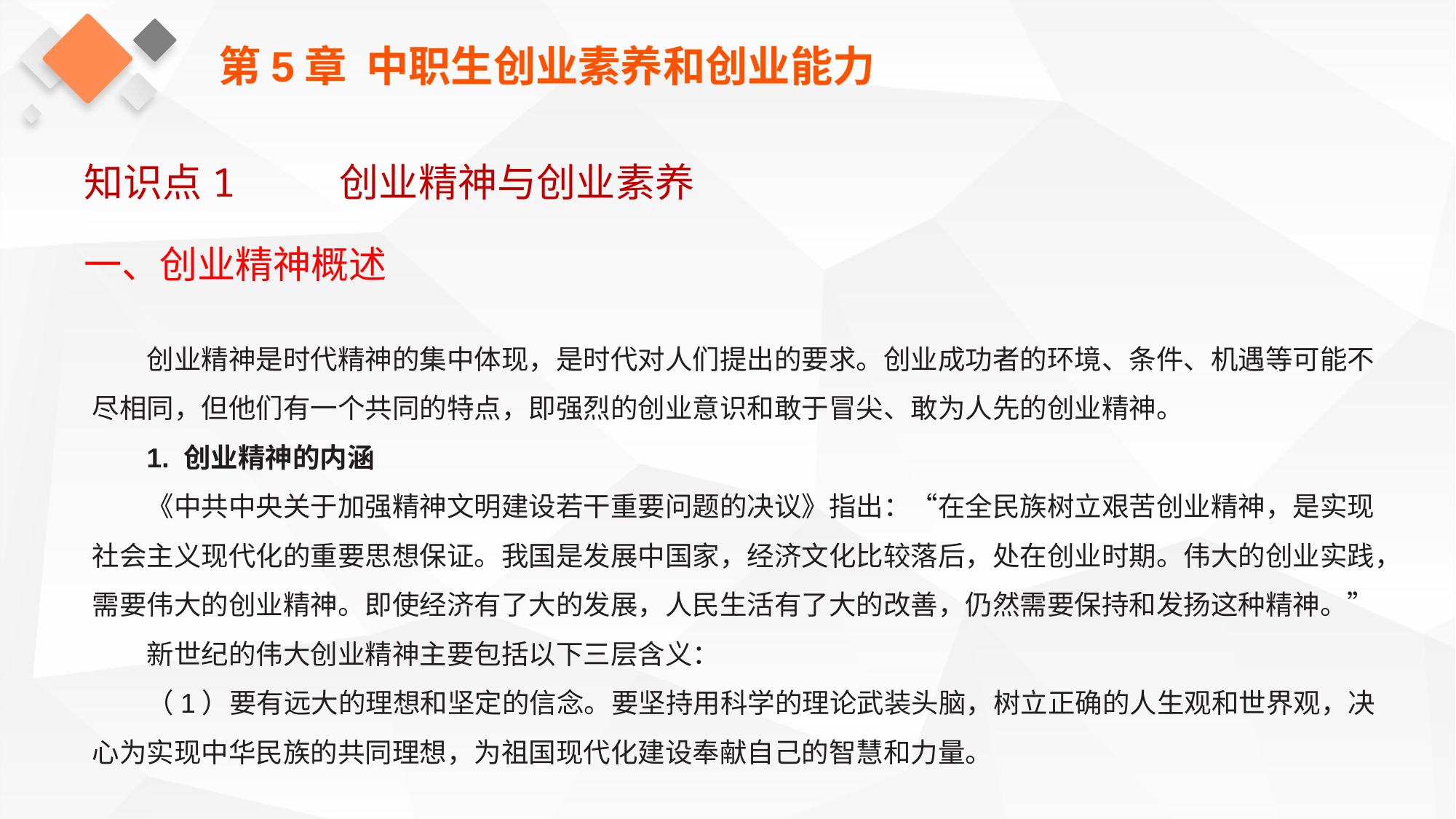

第5章  中职生创业素养和创业能力
知识点1    创业精神与创业素养
一、创业精神概述
创业精神是时代精神的集中体现，是时代对人们提出的要求。创业成功者的环境、条件、机遇等可能不尽相同，但他们有一个共同的特点，即强烈的创业意识和敢于冒尖、敢为人先的创业精神。
1. 创业精神的内涵
《中共中央关于加强精神文明建设若干重要问题的决议》指出：“在全民族树立艰苦创业精神，是实现社会主义现代化的重要思想保证。我国是发展中国家，经济文化比较落后，处在创业时期。伟大的创业实践，需要伟大的创业精神。即使经济有了大的发展，人民生活有了大的改善，仍然需要保持和发扬这种精神。”
新世纪的伟大创业精神主要包括以下三层含义：
（1）要有远大的理想和坚定的信念。要坚持用科学的理论武装头脑，树立正确的人生观和世界观，决心为实现中华民族的共同理想，为祖国现代化建设奉献自己的智慧和力量。